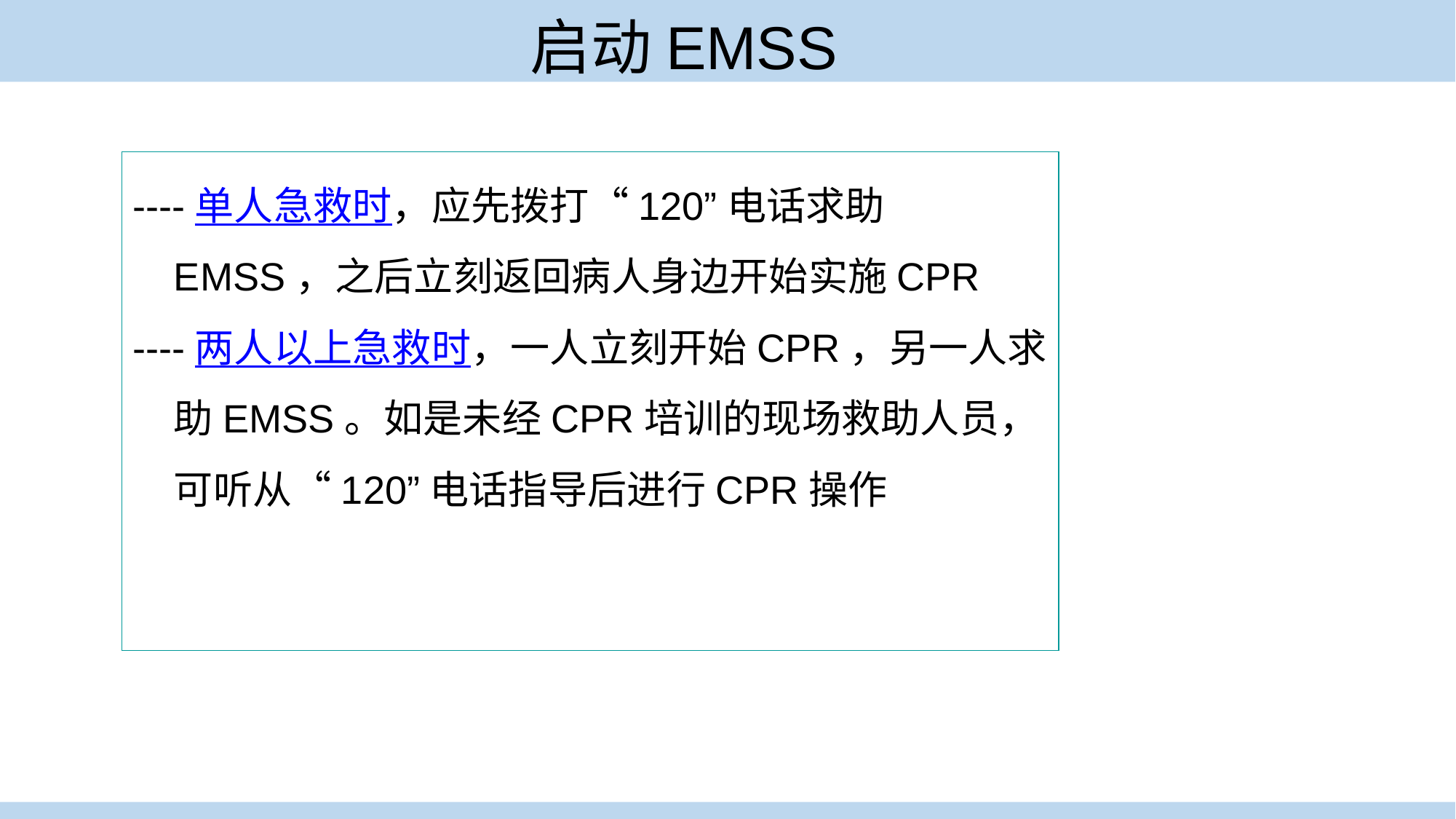

启动EMSS
----单人急救时，应先拨打“120”电话求助EMSS，之后立刻返回病人身边开始实施CPR
----两人以上急救时，一人立刻开始CPR，另一人求助EMSS。如是未经CPR培训的现场救助人员，可听从“120”电话指导后进行CPR操作